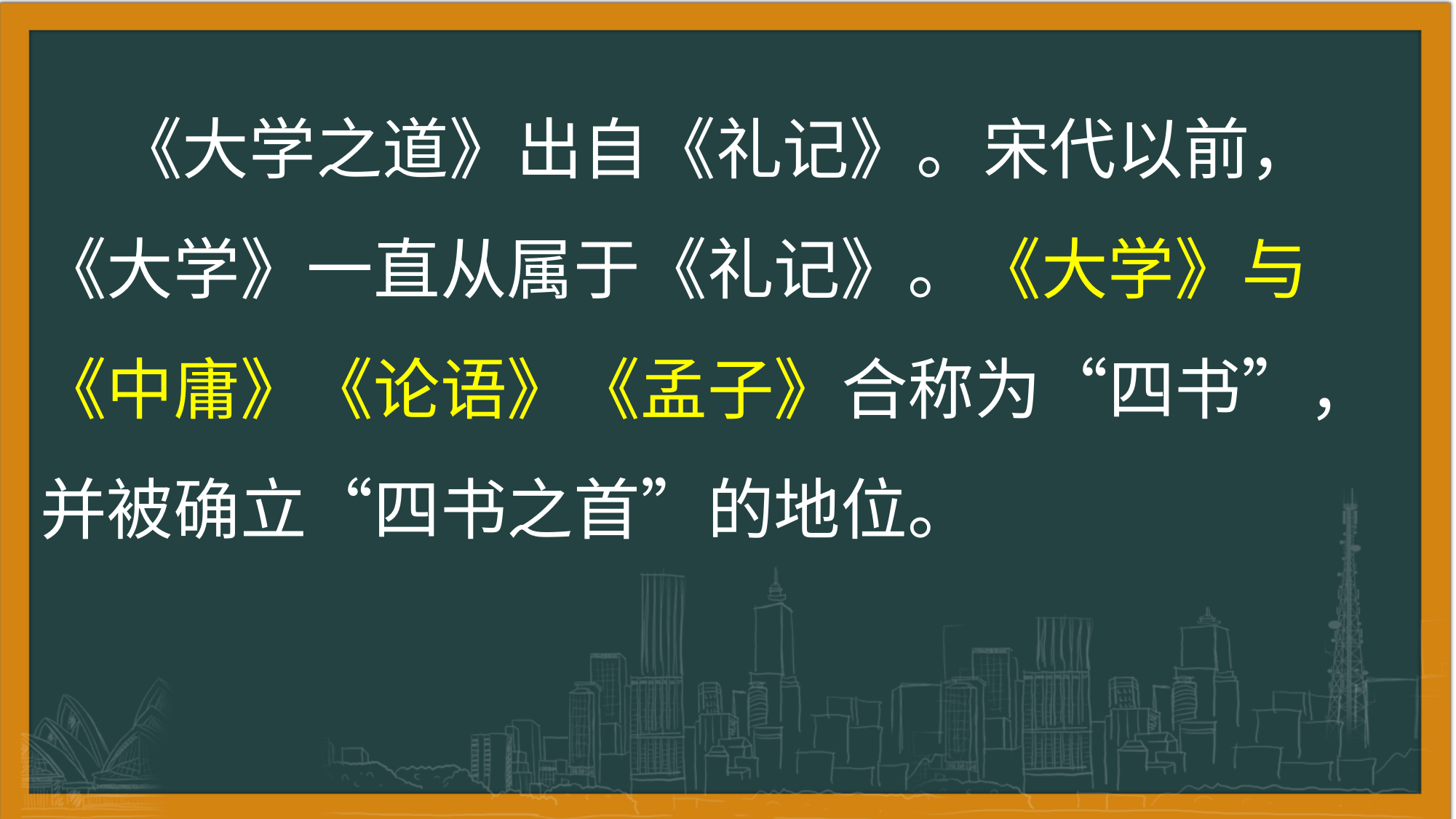

《大学之道》出自《礼记》。宋代以前，《大学》一直从属于《礼记》。《大学》与《中庸》《论语》《孟子》合称为“四书”，并被确立“四书之首”的地位。